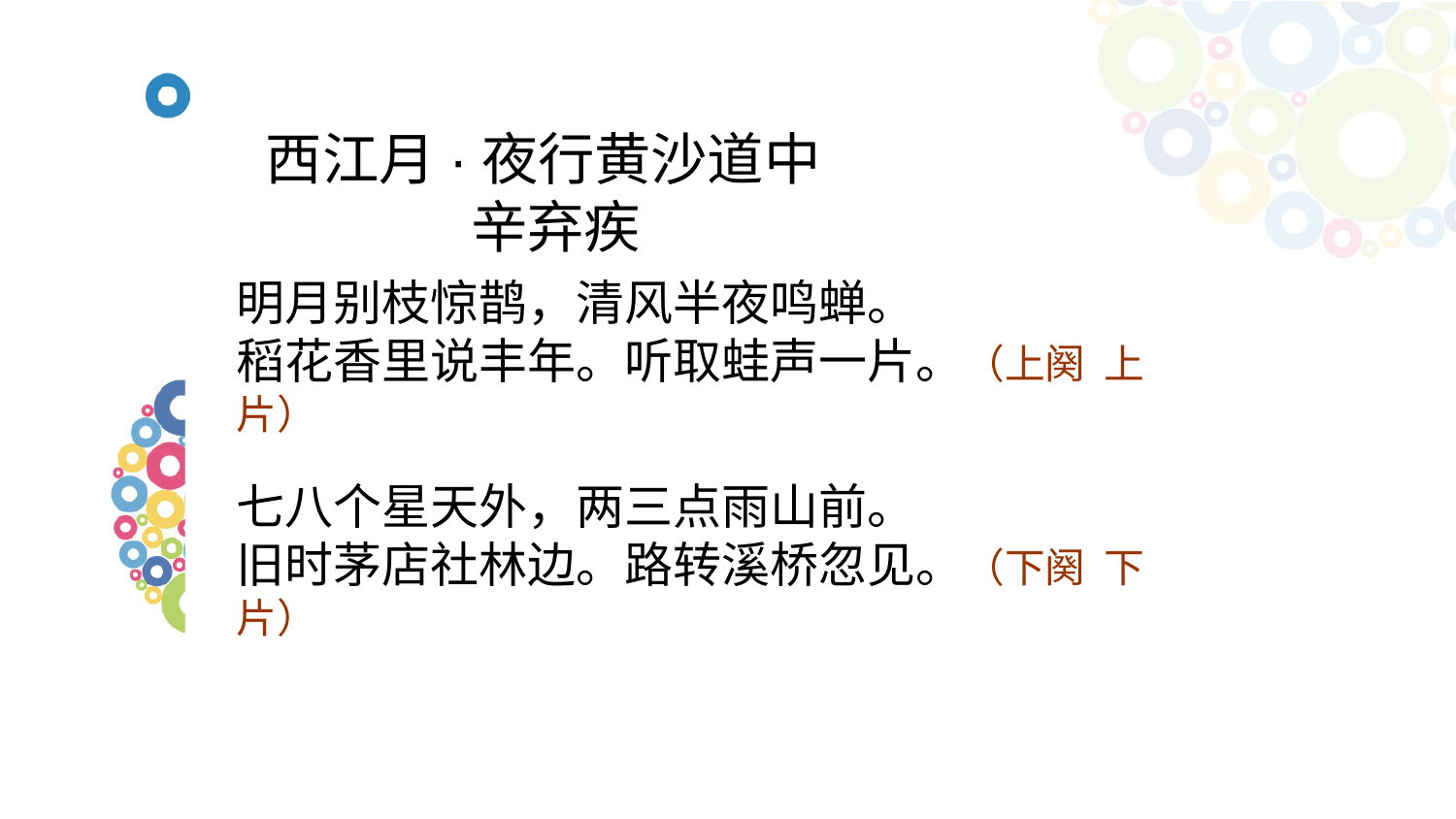

# 西江月·夜行黄沙道中 辛弃疾
明月别枝惊鹊，清风半夜鸣蝉。
稻花香里说丰年。听取蛙声一片。（上阕  上片）

七八个星天外，两三点雨山前。
旧时茅店社林边。路转溪桥忽见。（下阕  下片）